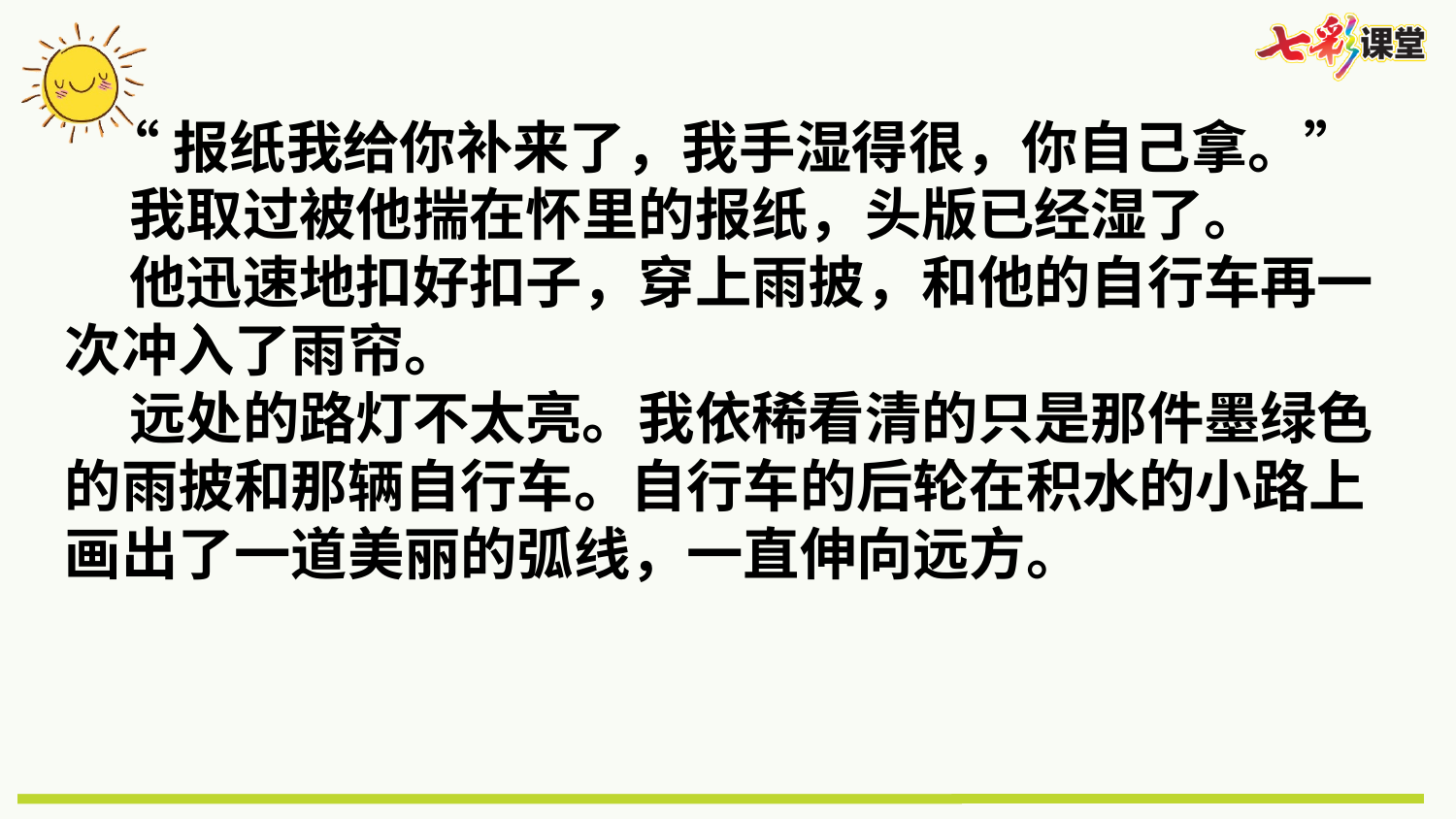

“报纸我给你补来了，我手湿得很，你自己拿。”
    我取过被他揣在怀里的报纸，头版已经湿了。
    他迅速地扣好扣子，穿上雨披，和他的自行车再一次冲入了雨帘。
    远处的路灯不太亮。我依稀看清的只是那件墨绿色的雨披和那辆自行车。自行车的后轮在积水的小路上画出了一道美丽的弧线，一直伸向远方。